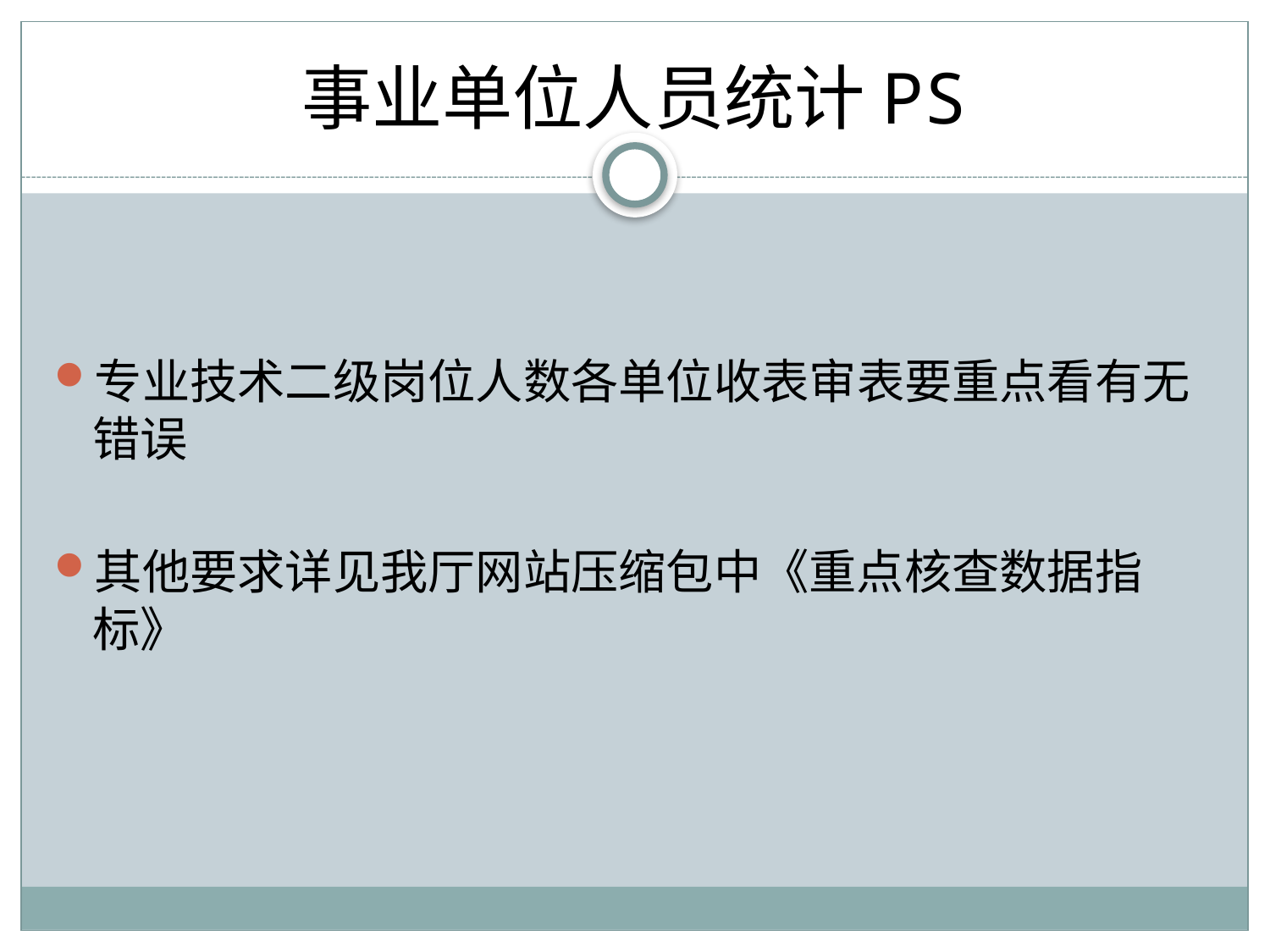

#

专业技术二级岗位人数各单位收表审表要重点看有无错误

其他要求详见我厅网站压缩包中《重点核查数据指标》